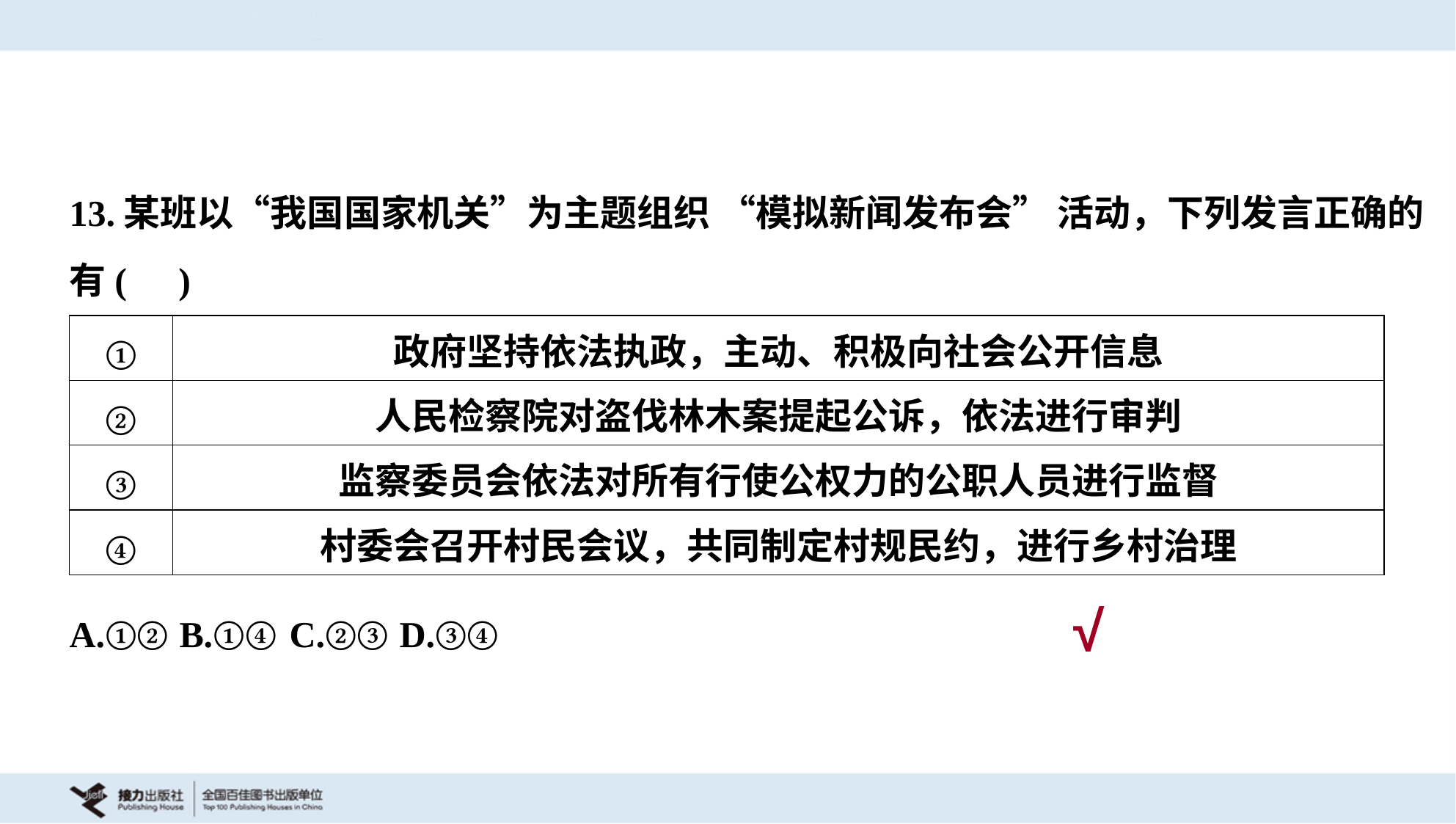

13.某班以“我国国家机关”为主题组织 “模拟新闻发布会” 活动，下列发言正确的
有(     )
| ① | 政府坚持依法执政，主动、积极向社会公开信息 |
| --- | --- |
| ② | 人民检察院对盗伐林木案提起公诉，依法进行审判 |
| ③ | 监察委员会依法对所有行使公权力的公职人员进行监督 |
| ④ | 村委会召开村民会议，共同制定村规民约，进行乡村治理 |
A.①②	B.①④	C.②③	D.③④
√